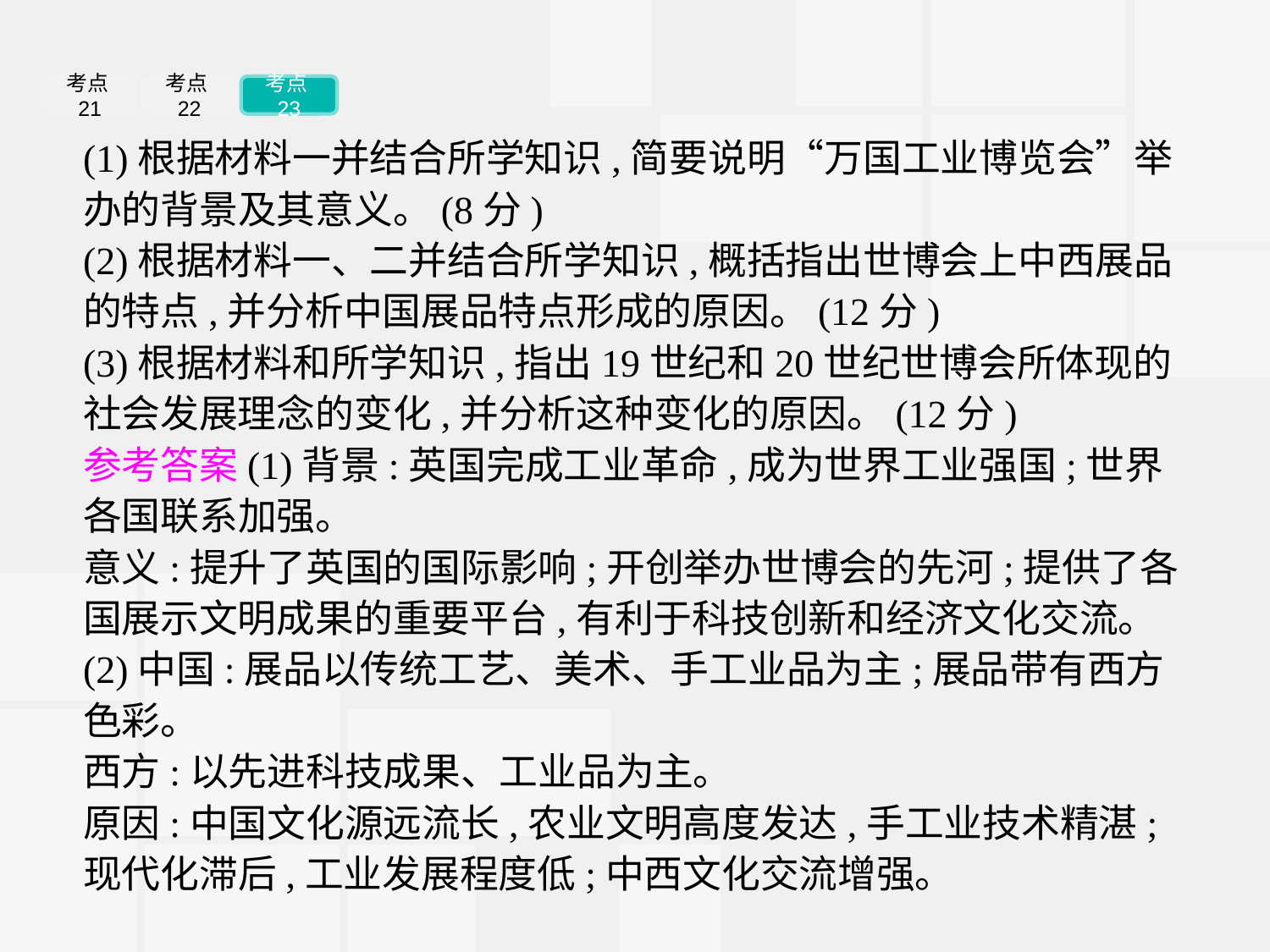

考点21
考点22
考点23
(1)根据材料一并结合所学知识,简要说明“万国工业博览会”举办的背景及其意义。(8分)
(2)根据材料一、二并结合所学知识,概括指出世博会上中西展品的特点,并分析中国展品特点形成的原因。(12分)
(3)根据材料和所学知识,指出19世纪和20世纪世博会所体现的社会发展理念的变化,并分析这种变化的原因。(12分)
参考答案(1)背景:英国完成工业革命,成为世界工业强国;世界各国联系加强。
意义:提升了英国的国际影响;开创举办世博会的先河;提供了各国展示文明成果的重要平台,有利于科技创新和经济文化交流。
(2)中国:展品以传统工艺、美术、手工业品为主;展品带有西方色彩。
西方:以先进科技成果、工业品为主。
原因:中国文化源远流长,农业文明高度发达,手工业技术精湛;现代化滞后,工业发展程度低;中西文化交流增强。